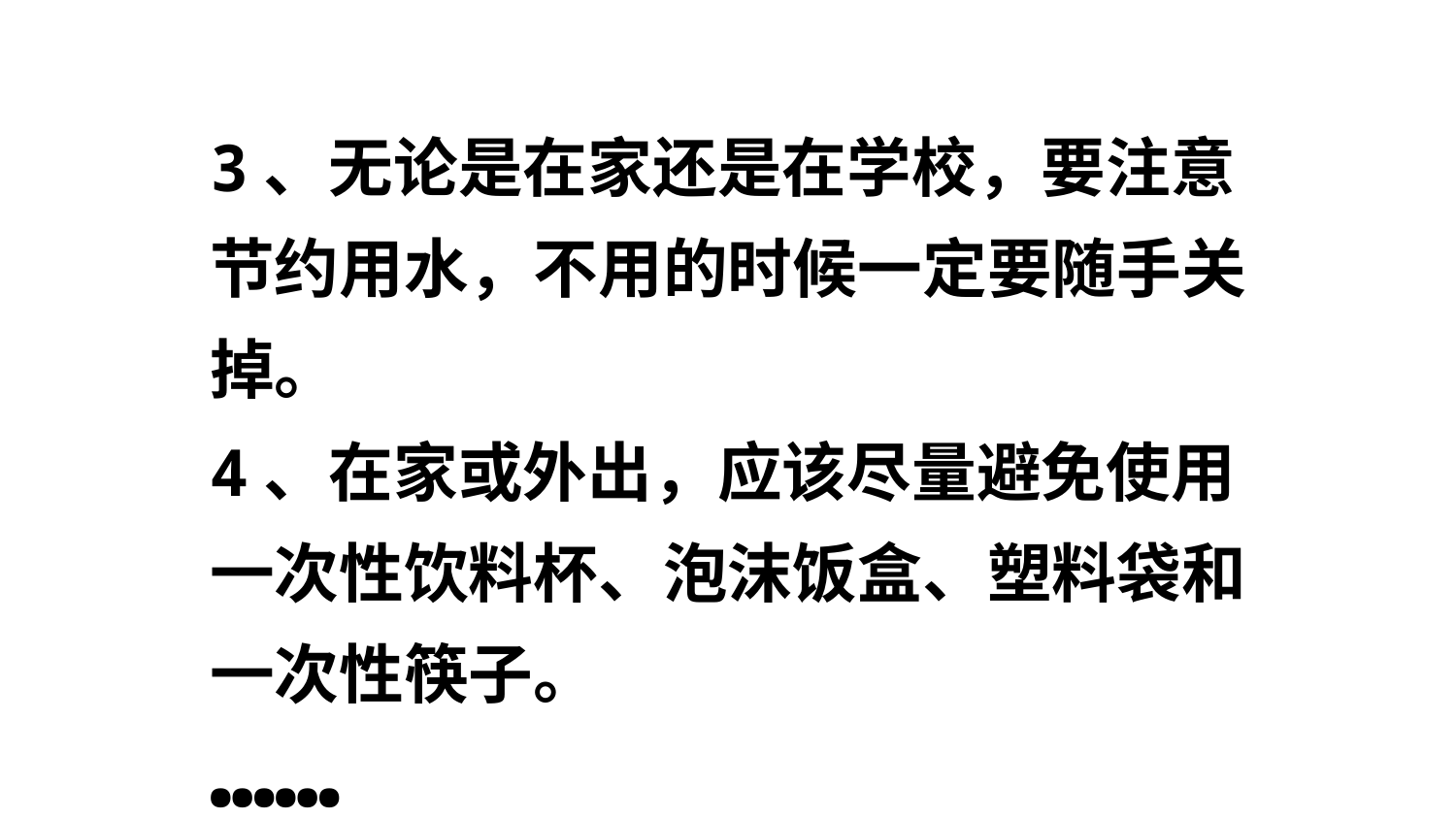

3、无论是在家还是在学校，要注意节约用水，不用的时候一定要随手关掉。
4、在家或外出，应该尽量避免使用一次性饮料杯、泡沫饭盒、塑料袋和一次性筷子。
……